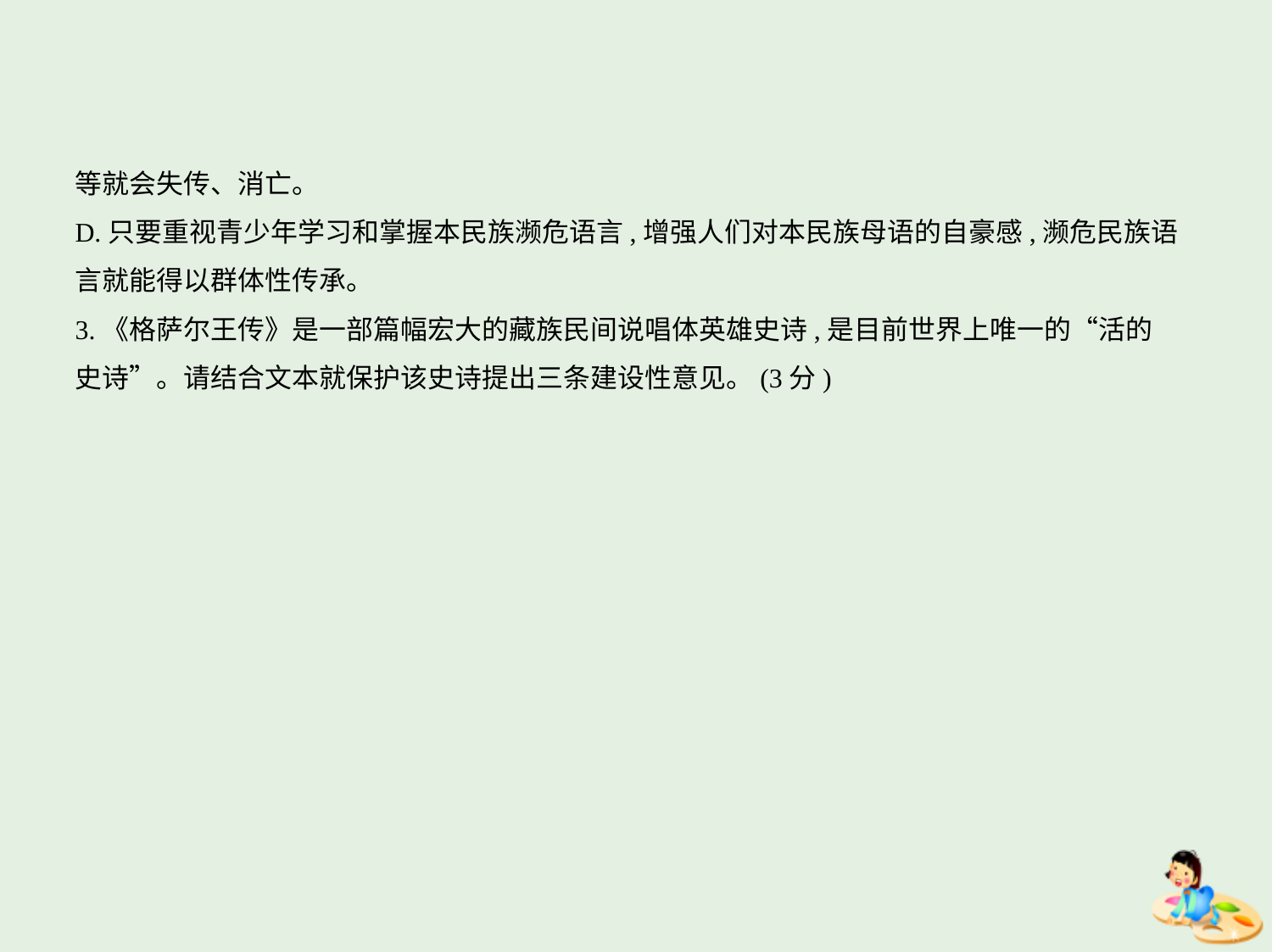

等就会失传、消亡。
D.只要重视青少年学习和掌握本民族濒危语言,增强人们对本民族母语的自豪感,濒危民族语
言就能得以群体性传承。
3.《格萨尔王传》是一部篇幅宏大的藏族民间说唱体英雄史诗,是目前世界上唯一的“活的
史诗”。请结合文本就保护该史诗提出三条建设性意见。(3分)